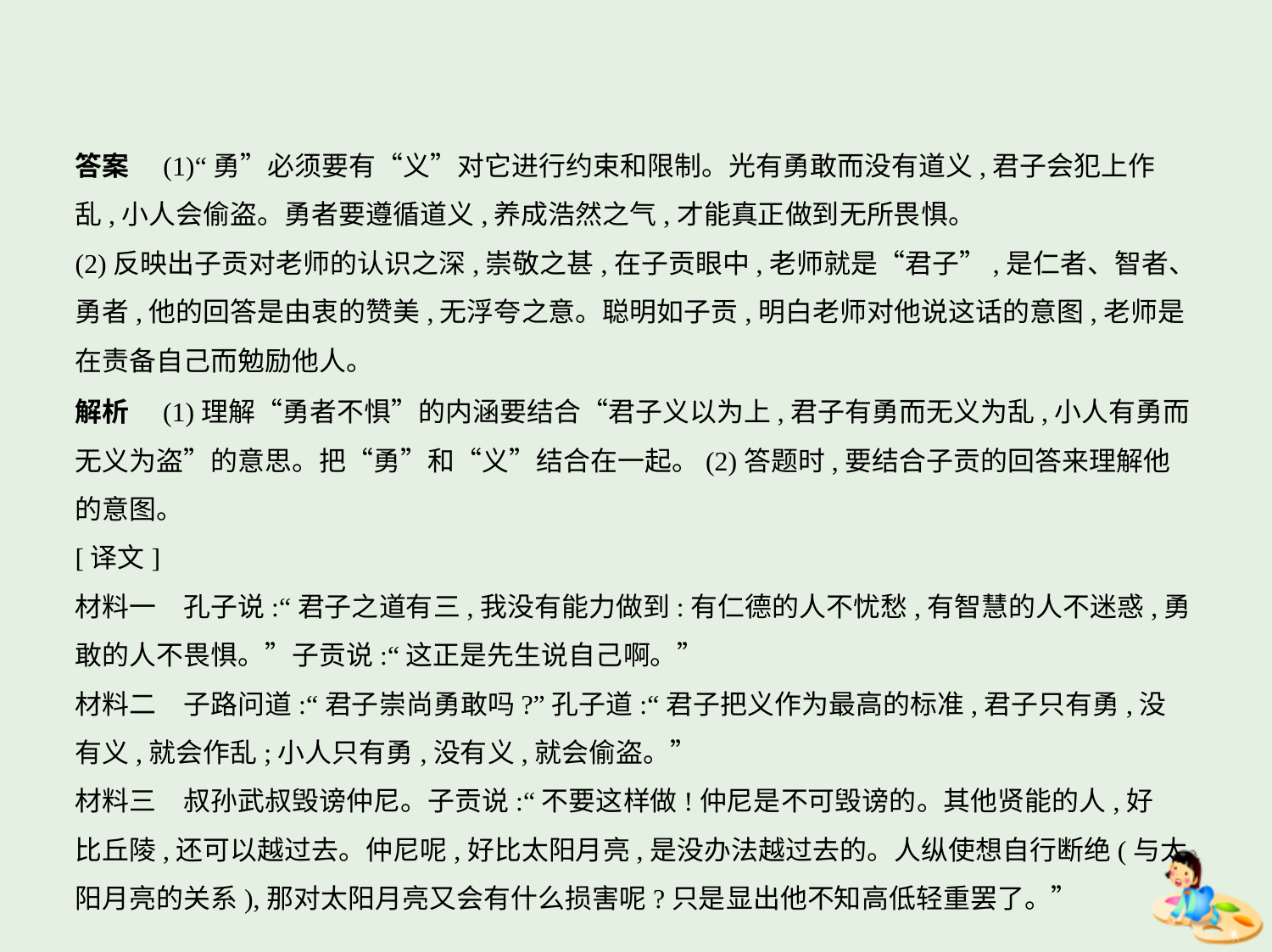

答案　(1)“勇”必须要有“义”对它进行约束和限制。光有勇敢而没有道义,君子会犯上作
乱,小人会偷盗。勇者要遵循道义,养成浩然之气,才能真正做到无所畏惧。
(2)反映出子贡对老师的认识之深,崇敬之甚,在子贡眼中,老师就是“君子”,是仁者、智者、
勇者,他的回答是由衷的赞美,无浮夸之意。聪明如子贡,明白老师对他说这话的意图,老师是
在责备自己而勉励他人。
解析　(1)理解“勇者不惧”的内涵要结合“君子义以为上,君子有勇而无义为乱,小人有勇而
无义为盗”的意思。把“勇”和“义”结合在一起。(2)答题时,要结合子贡的回答来理解他
的意图。
[译文]
材料一　孔子说:“君子之道有三,我没有能力做到:有仁德的人不忧愁,有智慧的人不迷惑,勇
敢的人不畏惧。”子贡说:“这正是先生说自己啊。”
材料二　子路问道:“君子崇尚勇敢吗?”孔子道:“君子把义作为最高的标准,君子只有勇,没
有义,就会作乱;小人只有勇,没有义,就会偷盗。”
材料三　叔孙武叔毁谤仲尼。子贡说:“不要这样做!仲尼是不可毁谤的。其他贤能的人,好
比丘陵,还可以越过去。仲尼呢,好比太阳月亮,是没办法越过去的。人纵使想自行断绝(与太
阳月亮的关系),那对太阳月亮又会有什么损害呢?只是显出他不知高低轻重罢了。”